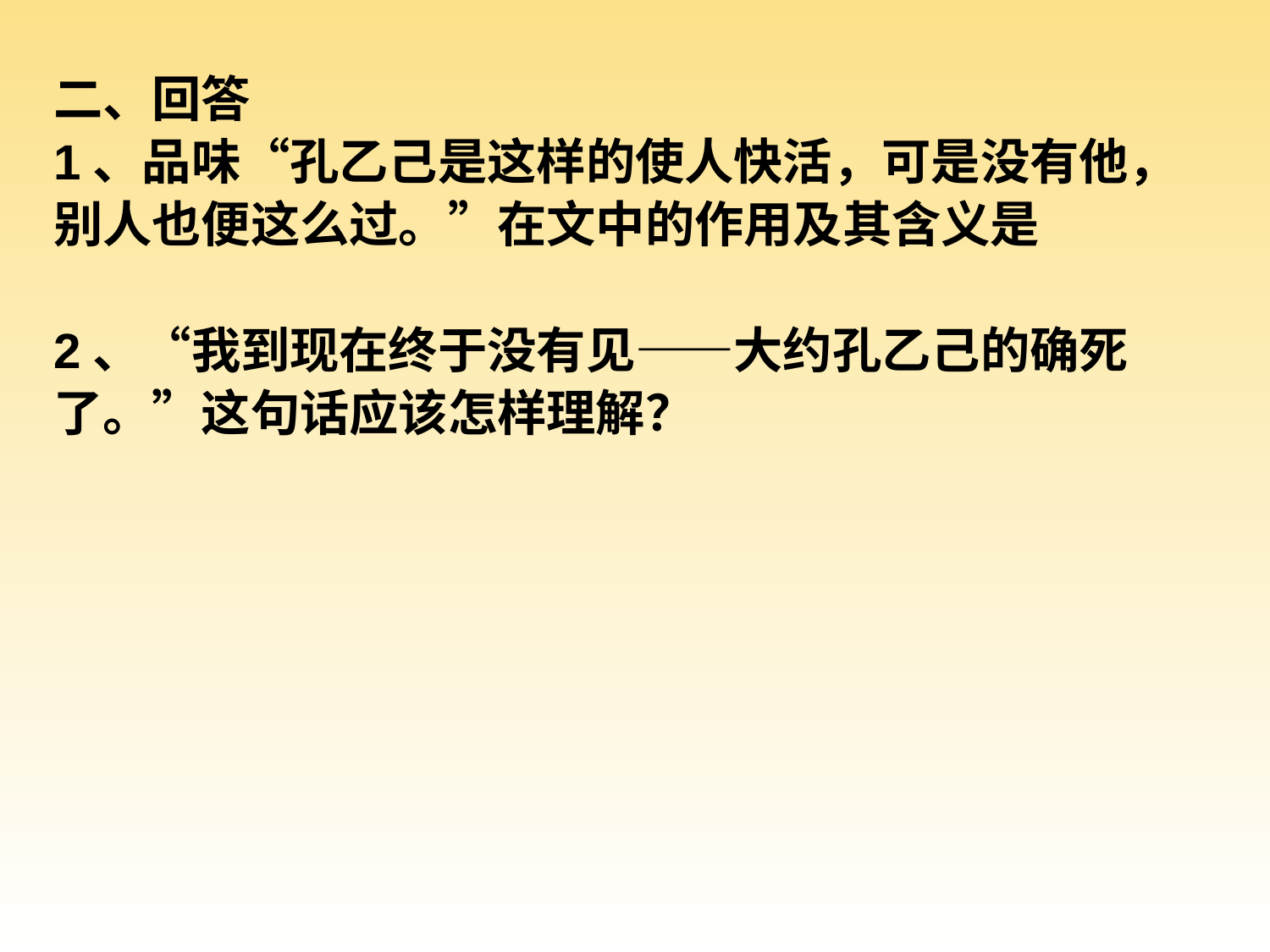

二、回答
1、品味“孔乙己是这样的使人快活，可是没有他，别人也便这么过。”在文中的作用及其含义是

2、“我到现在终于没有见——大约孔乙己的确死了。”这句话应该怎样理解？